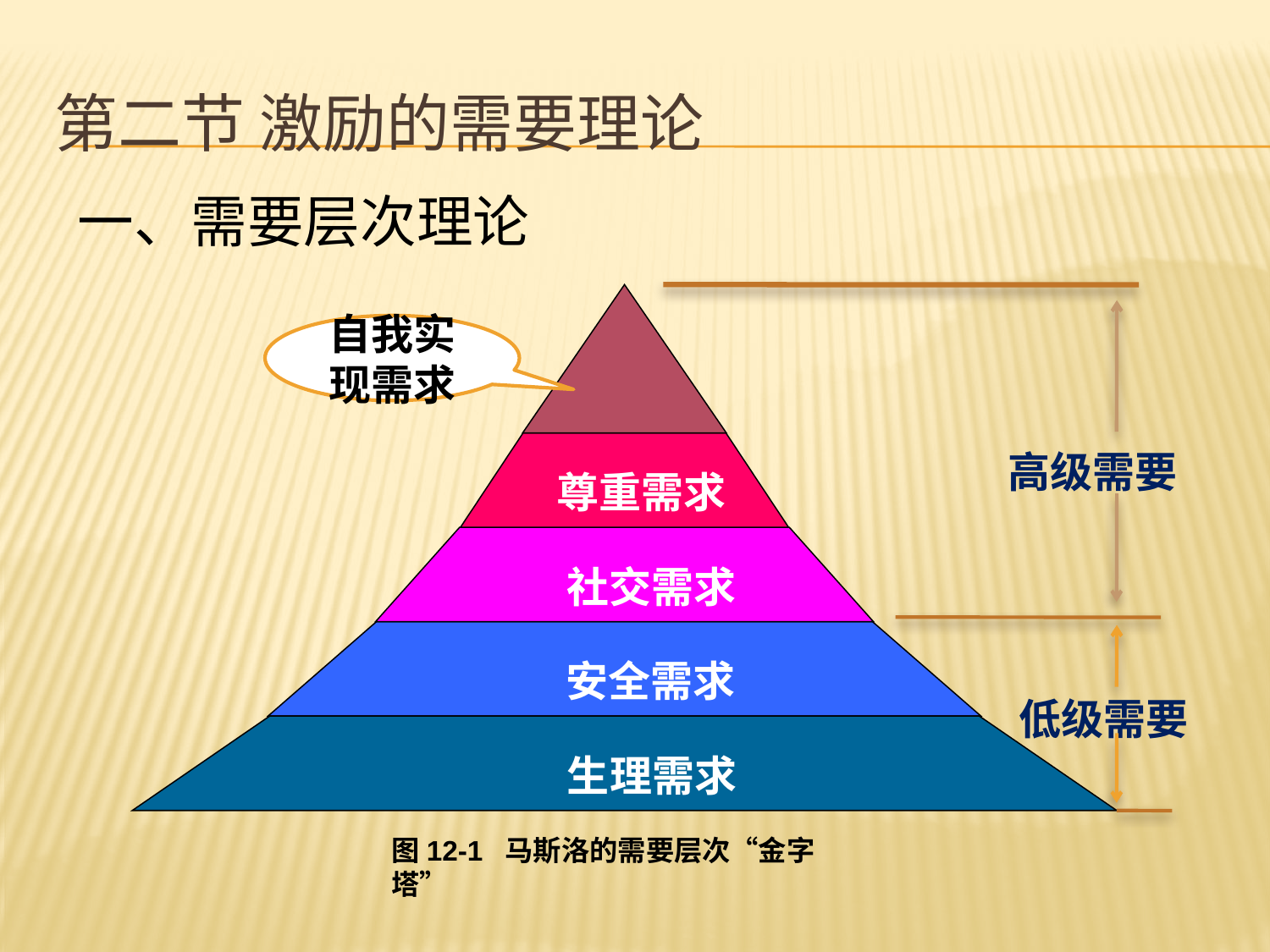

# 第二节 激励的需要理论
一、需要层次理论

自我实现需求

高级需要
尊重需求

社交需求

安全需求
低级需要

生理需求
图12-1  马斯洛的需要层次“金字塔”